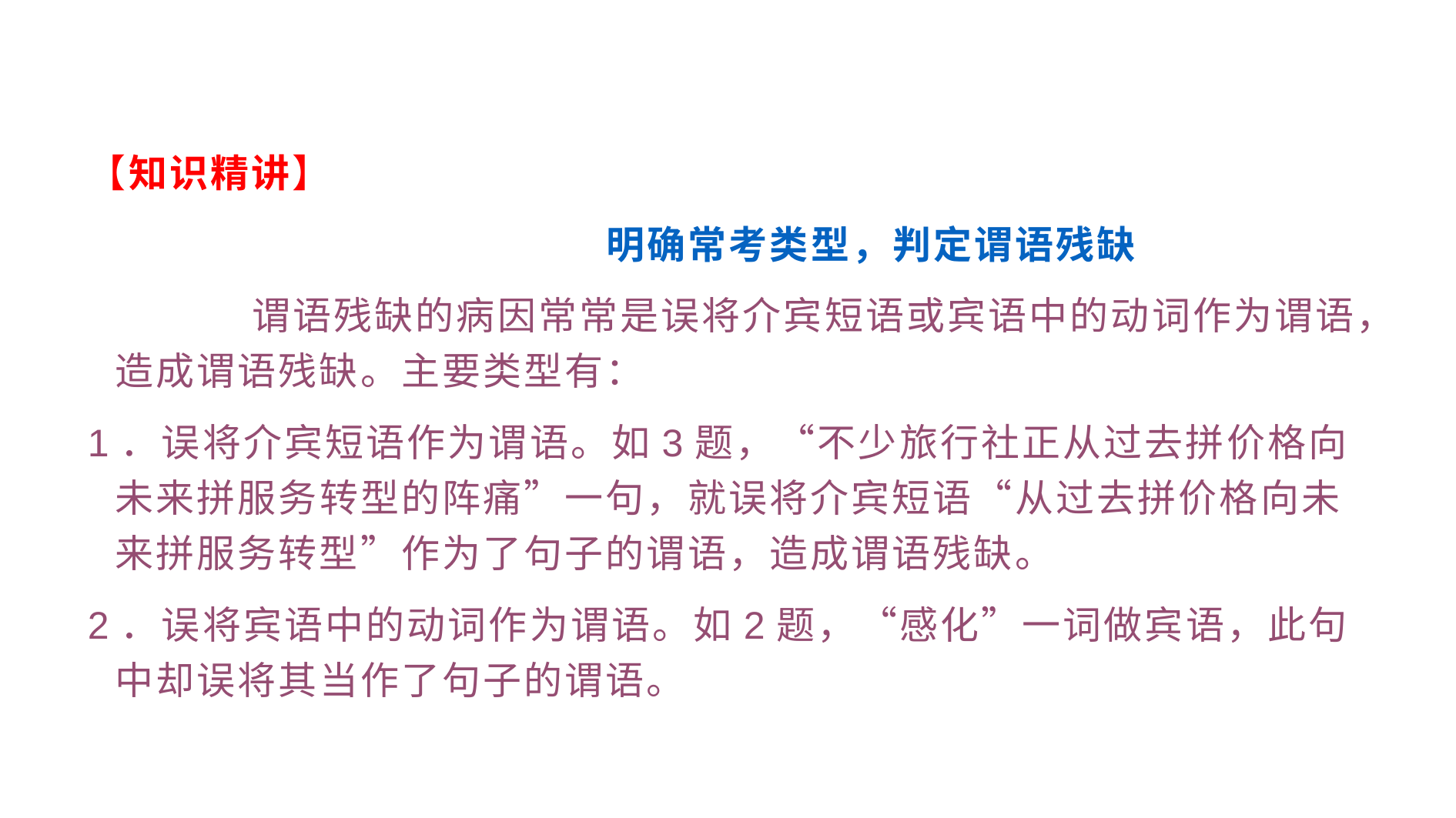

【知识精讲】
                                              明确常考类型，判定谓语残缺
              谓语残缺的病因常常是误将介宾短语或宾语中的动词作为谓语，造成谓语残缺。主要类型有：
1．误将介宾短语作为谓语。如3题，“不少旅行社正从过去拼价格向未来拼服务转型的阵痛”一句，就误将介宾短语“从过去拼价格向未来拼服务转型”作为了句子的谓语，造成谓语残缺。
2．误将宾语中的动词作为谓语。如2题，“感化”一词做宾语，此句中却误将其当作了句子的谓语。